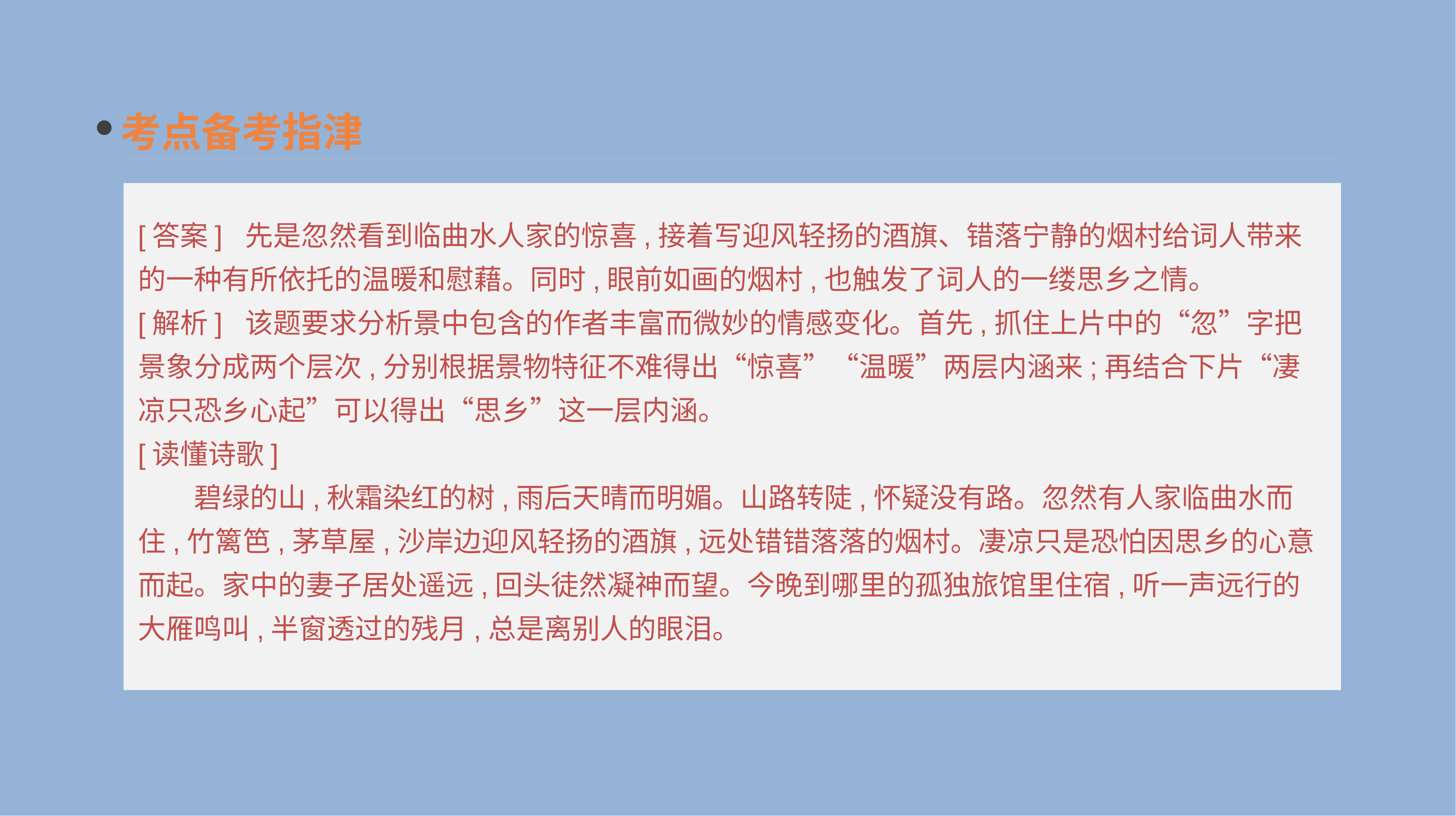

考点备考指津

[答案]  先是忽然看到临曲水人家的惊喜,接着写迎风轻扬的酒旗、错落宁静的烟村给词人带来的一种有所依托的温暖和慰藉。同时,眼前如画的烟村,也触发了词人的一缕思乡之情。
[解析]  该题要求分析景中包含的作者丰富而微妙的情感变化。首先,抓住上片中的“忽”字把景象分成两个层次,分别根据景物特征不难得出“惊喜”“温暖”两层内涵来;再结合下片“凄凉只恐乡心起”可以得出“思乡”这一层内涵。
[读懂诗歌]
　　碧绿的山,秋霜染红的树,雨后天晴而明媚。山路转陡,怀疑没有路。忽然有人家临曲水而住,竹篱笆,茅草屋,沙岸边迎风轻扬的酒旗,远处错错落落的烟村。凄凉只是恐怕因思乡的心意而起。家中的妻子居处遥远,回头徒然凝神而望。今晚到哪里的孤独旅馆里住宿,听一声远行的大雁鸣叫,半窗透过的残月,总是离别人的眼泪。